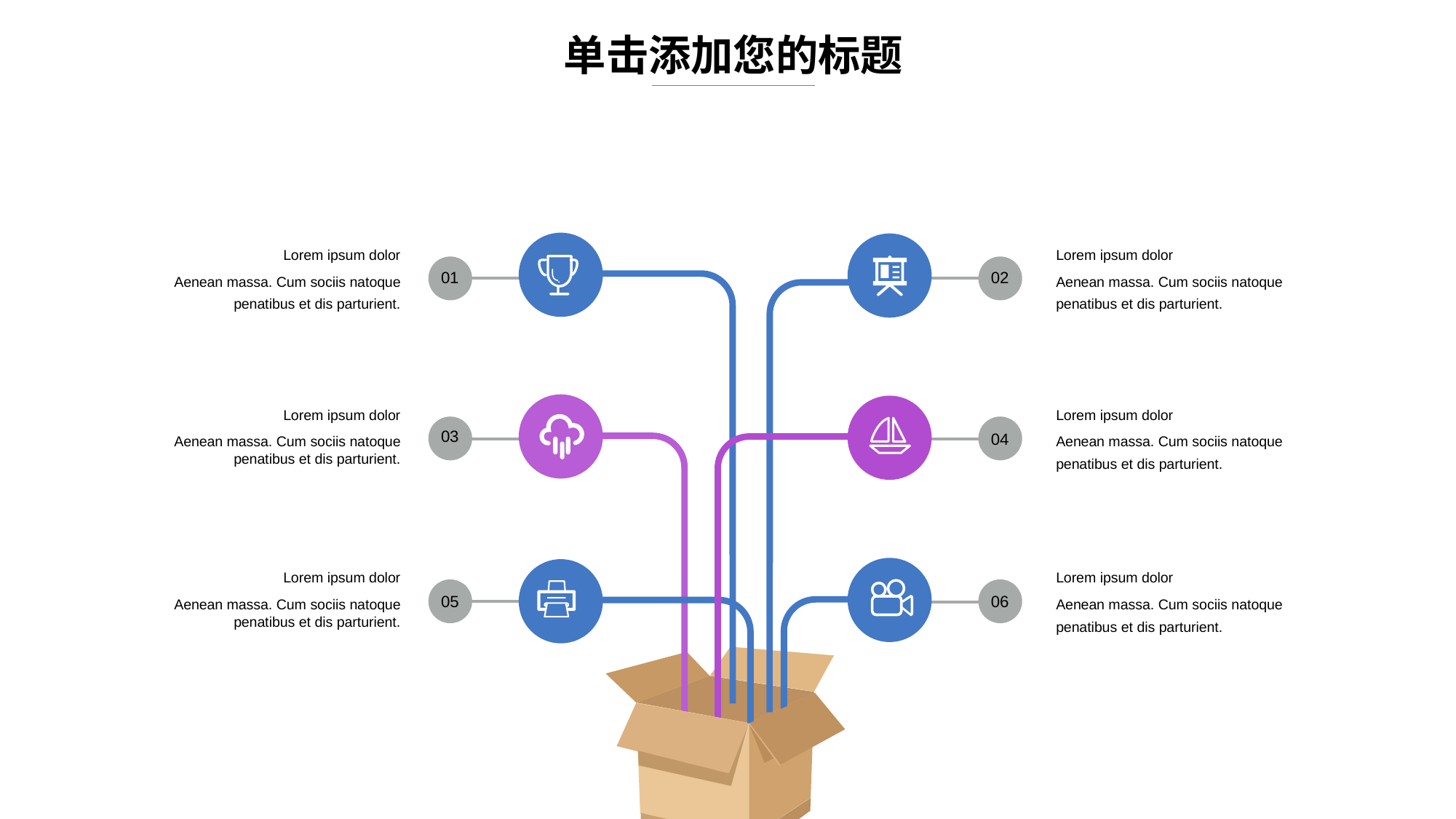

单击添加您的标题

01

02

Lorem ipsum dolor
Aenean massa. Cum sociis natoque penatibus et dis parturient.
Lorem ipsum dolor
Aenean massa. Cum sociis natoque penatibus et dis parturient.

03

04

Lorem ipsum dolor
Aenean massa. Cum sociis natoque penatibus et dis parturient.
Lorem ipsum dolor
Aenean massa. Cum sociis natoque penatibus et dis parturient.

06

05

Lorem ipsum dolor
Aenean massa. Cum sociis natoque penatibus et dis parturient.
Lorem ipsum dolor
Aenean massa. Cum sociis natoque penatibus et dis parturient.